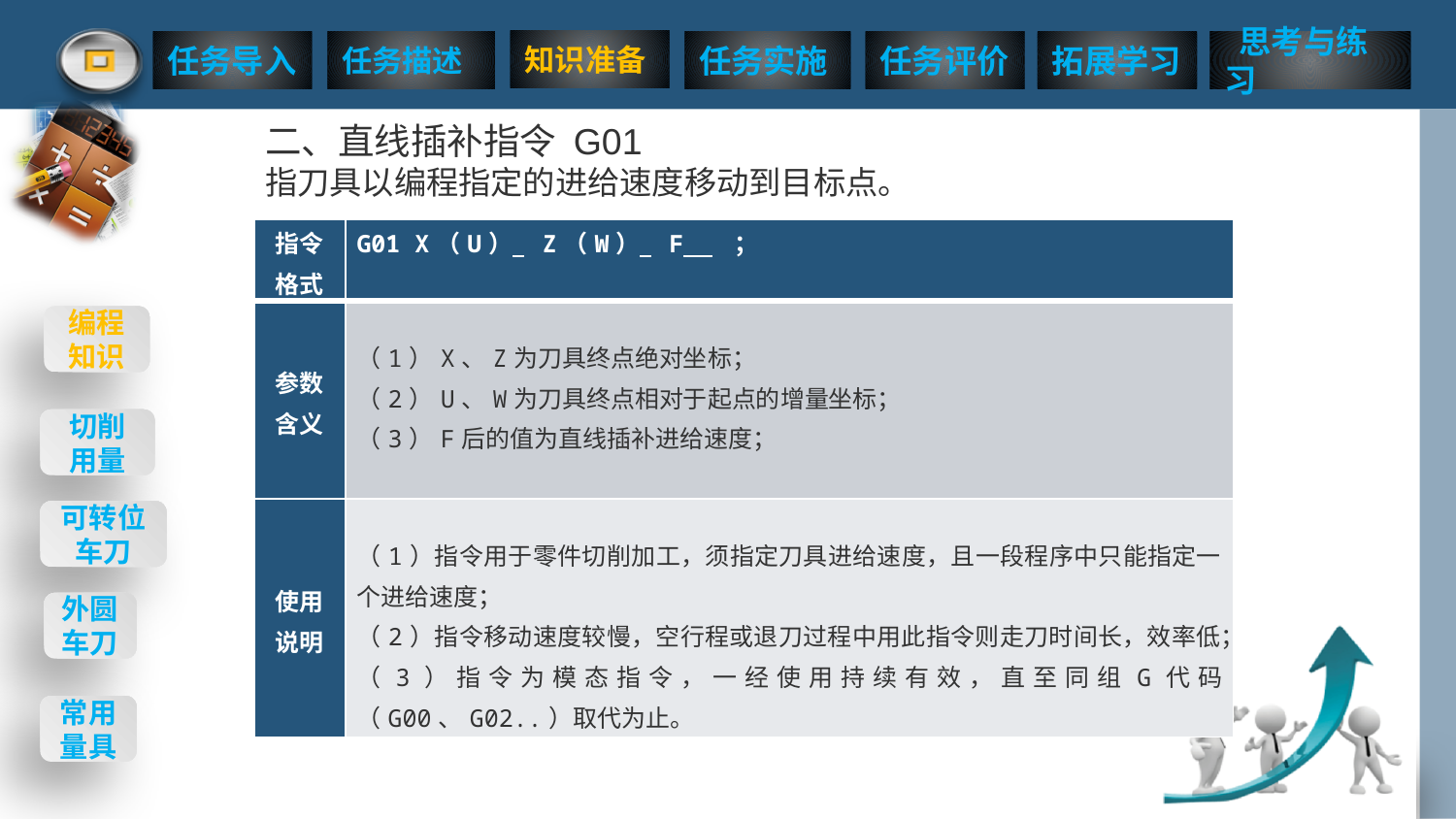

二、直线插补指令 G01
指刀具以编程指定的进给速度移动到目标点。
| 指令格式 | G01 X（U） Z（W） F ； |
| --- | --- |
| 参数含义 | （1）X、Z为刀具终点绝对坐标； （2）U、W为刀具终点相对于起点的增量坐标； （3）F后的值为直线插补进给速度； |
| 使用说明 | （1）指令用于零件切削加工，须指定刀具进给速度，且一段程序中只能指定一个进给速度； （2）指令移动速度较慢，空行程或退刀过程中用此指令则走刀时间长，效率低； （3）指令为模态指令，一经使用持续有效，直至同组G代码（G00、G02..）取代为止。 |